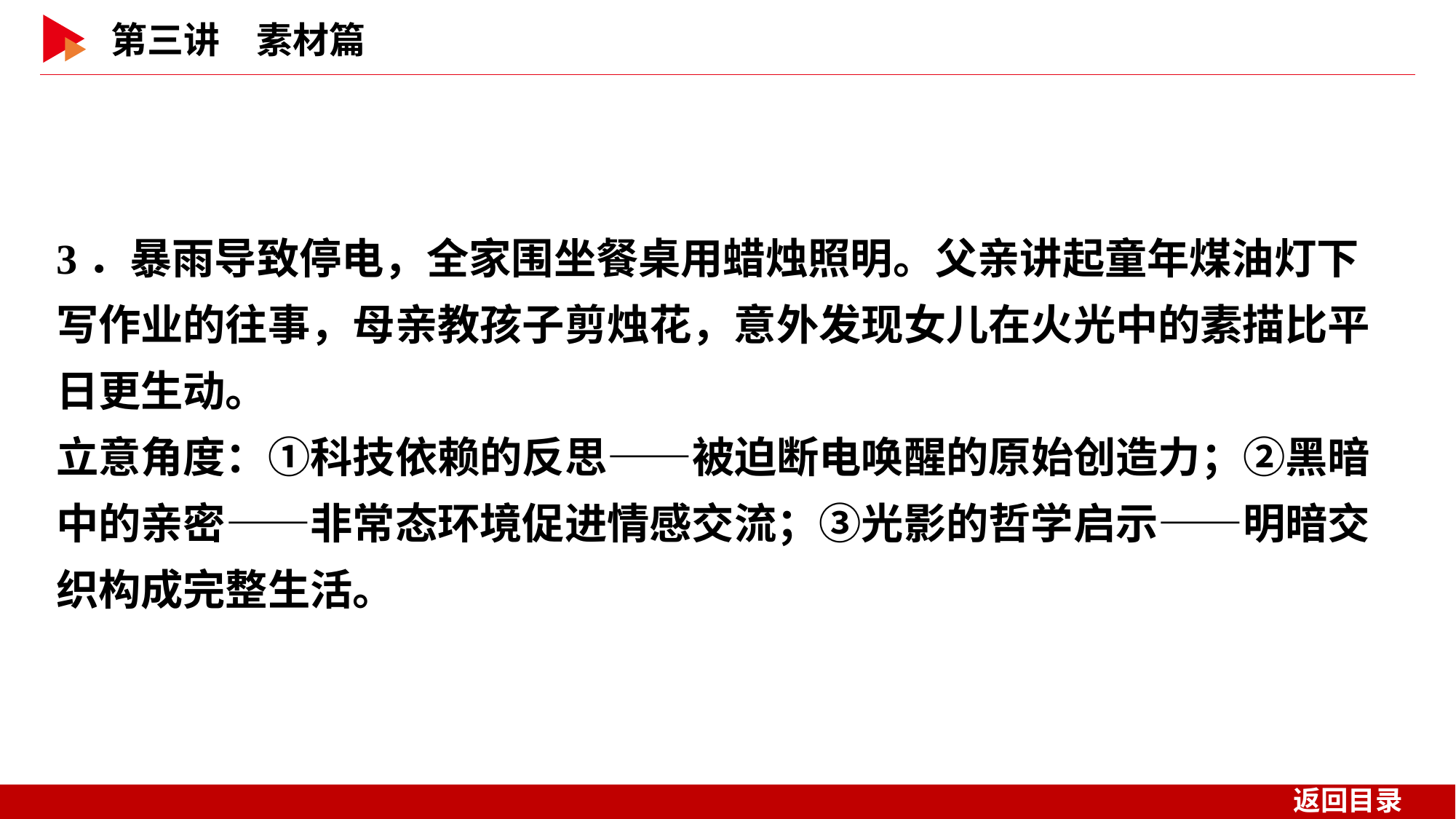

3．暴雨导致停电，全家围坐餐桌用蜡烛照明。父亲讲起童年煤油灯下写作业的往事，母亲教孩子剪烛花，意外发现女儿在火光中的素描比平日更生动。
立意角度：①科技依赖的反思——被迫断电唤醒的原始创造力；②黑暗中的亲密——非常态环境促进情感交流；③光影的哲学启示——明暗交织构成完整生活。